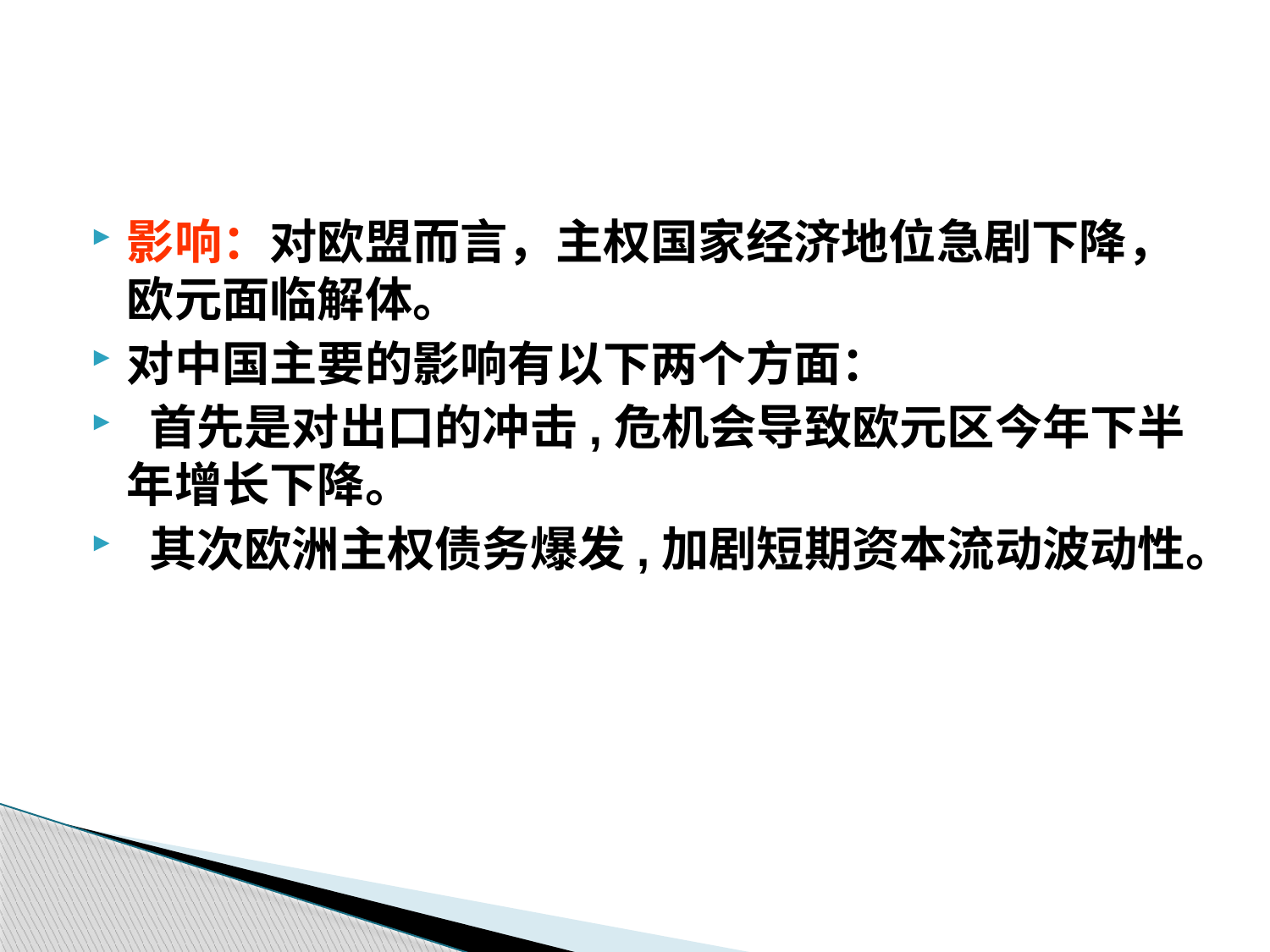

#
影响：对欧盟而言，主权国家经济地位急剧下降，欧元面临解体。
对中国主要的影响有以下两个方面：
 首先是对出口的冲击,危机会导致欧元区今年下半年增长下降。
 其次欧洲主权债务爆发,加剧短期资本流动波动性。